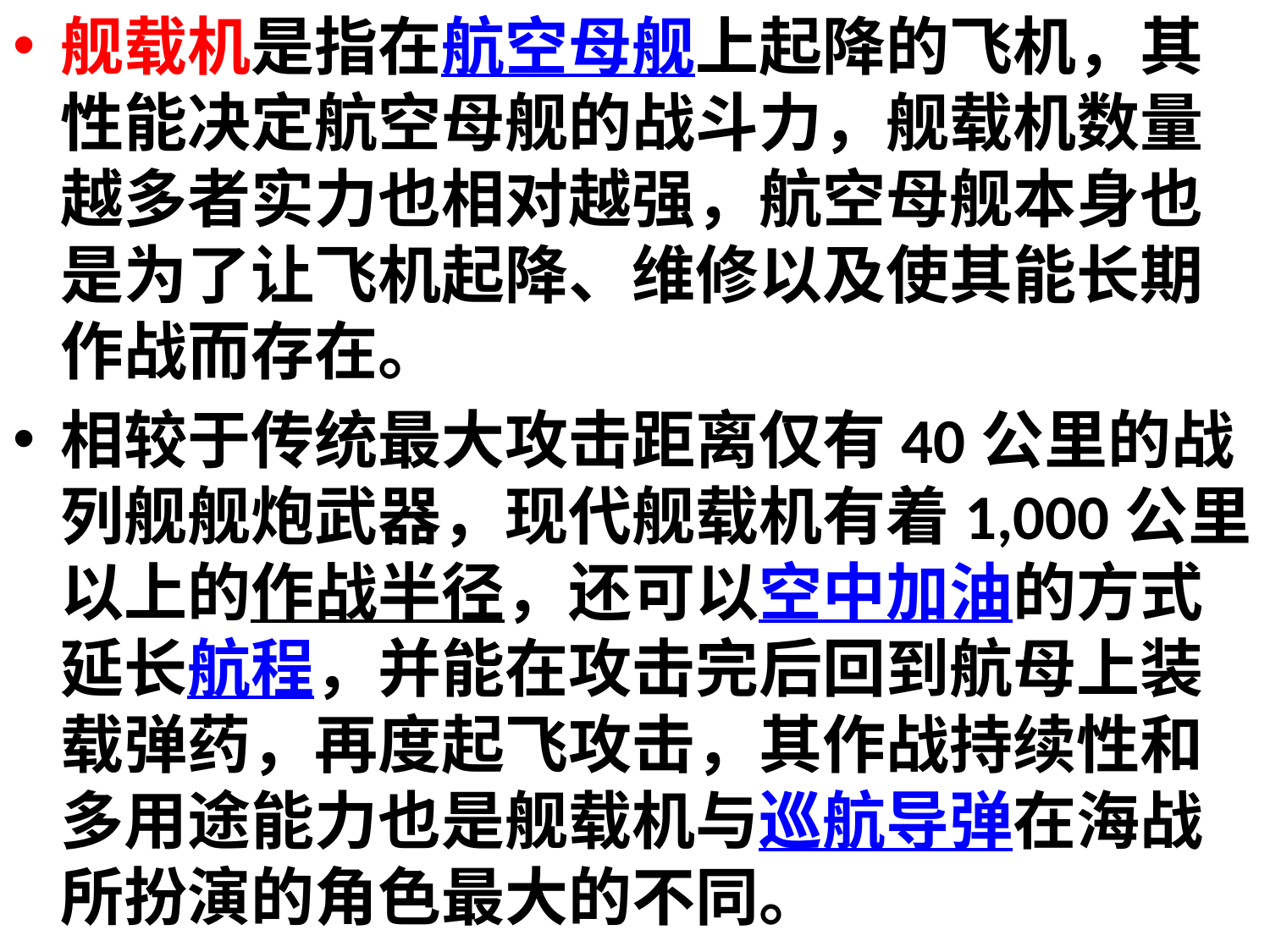

舰载机是指在航空母舰上起降的飞机，其性能决定航空母舰的战斗力，舰载机数量越多者实力也相对越强，航空母舰本身也是为了让飞机起降、维修以及使其能长期作战而存在。
相较于传统最大攻击距离仅有40公里的战列舰舰炮武器，现代舰载机有着1,000公里以上的作战半径，还可以空中加油的方式延长航程，并能在攻击完后回到航母上装载弹药，再度起飞攻击，其作战持续性和多用途能力也是舰载机与巡航导弹在海战所扮演的角色最大的不同。